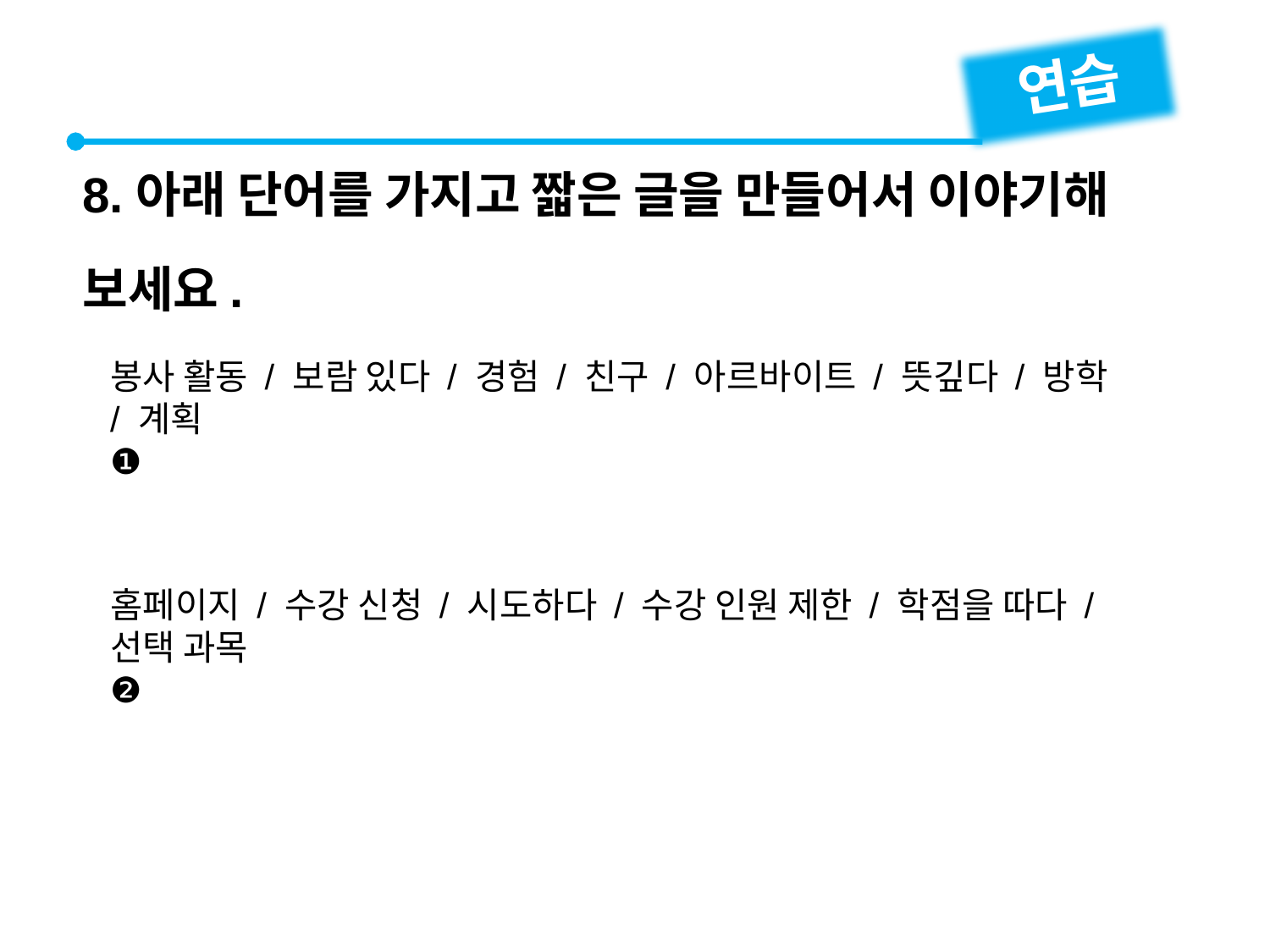

연습
8.아래 단어를 가지고 짧은 글을 만들어서 이야기해 보세요.
봉사 활동 / 보람 있다 / 경험 / 친구 / 아르바이트 / 뜻깊다 / 방학 / 계획
❶

홈페이지 / 수강 신청 / 시도하다 / 수강 인원 제한 / 학점을 따다 / 선택 과목
❷